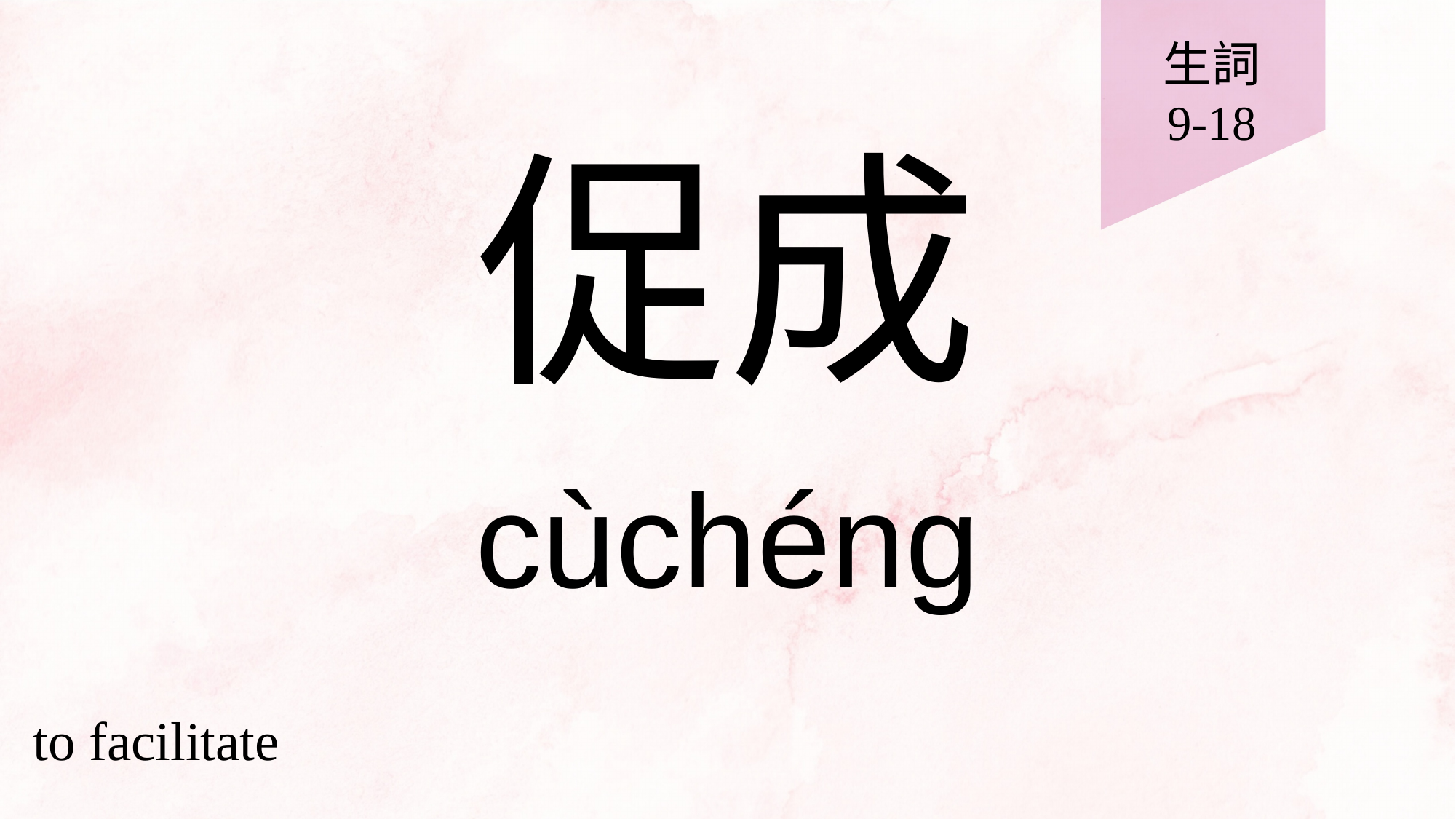

生詞
9-18
# 促成
cùchéng
to facilitate